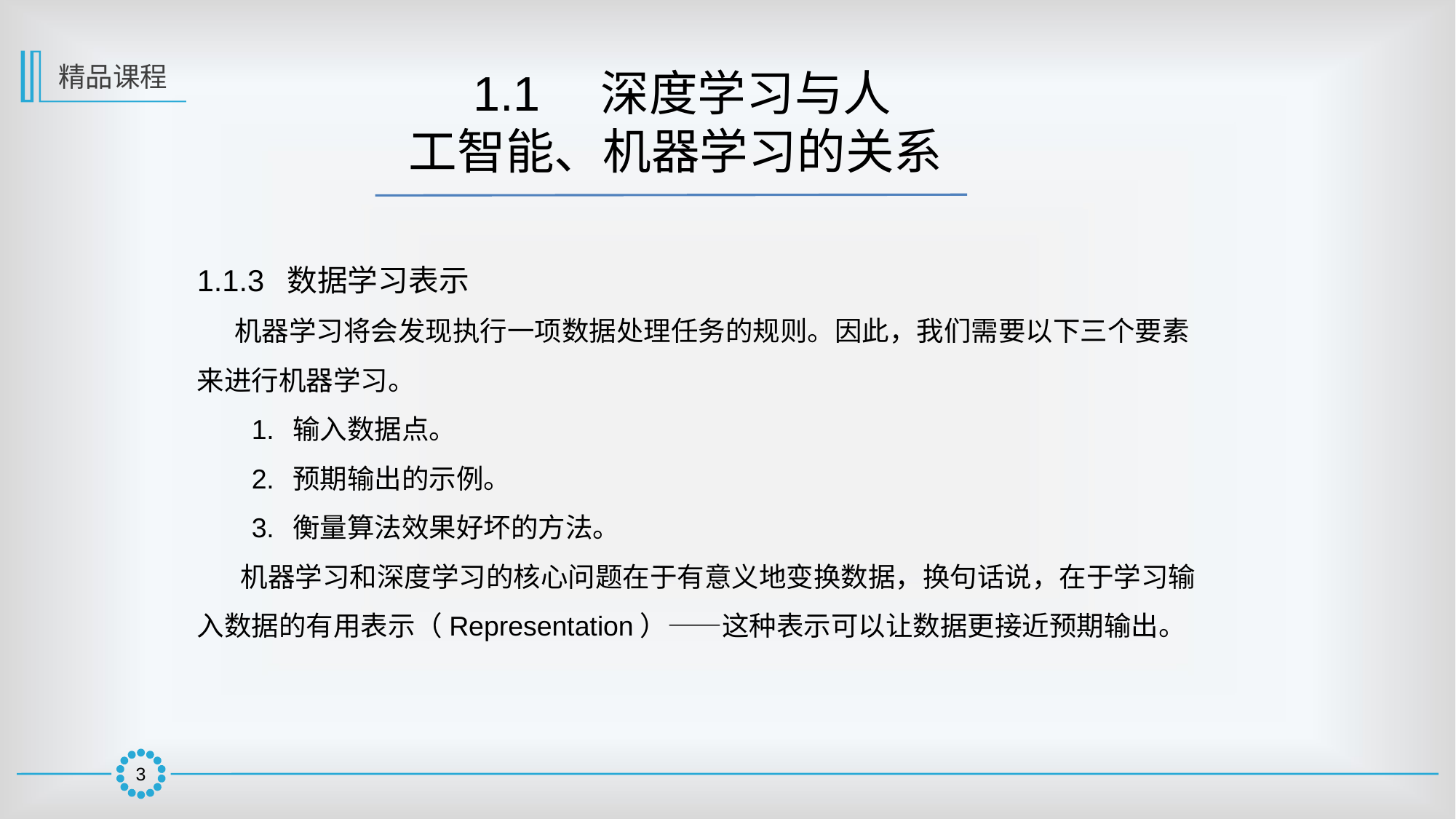

精品课程
 1.1　深度学习与人
工智能、机器学习的关系

1.1.3 数据学习表示
     机器学习将会发现执行一项数据处理任务的规则。因此，我们需要以下三个要素来进行机器学习。
输入数据点。
预期输出的示例。
衡量算法效果好坏的方法。
      机器学习和深度学习的核心问题在于有意义地变换数据，换句话说，在于学习输入数据的有用表示（Representation）——这种表示可以让数据更接近预期输出。

3